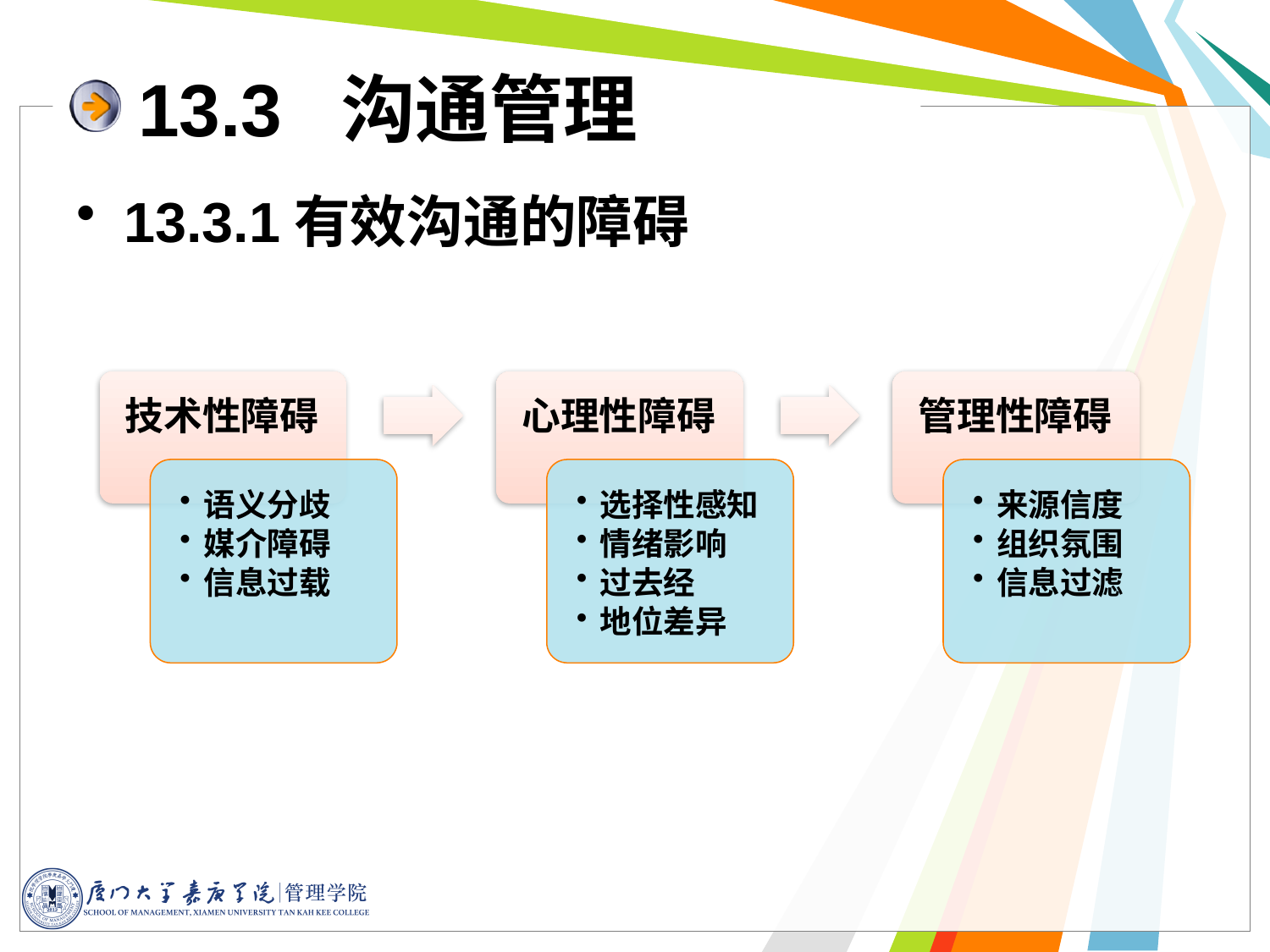

# 13.3  沟通管理
13.3.1有效沟通的障碍
技术性障碍
语义分歧
媒介障碍
信息过载

心理性障碍
选择性感知
情绪影响
过去经
地位差异

管理性障碍
来源信度
组织氛围
信息过滤